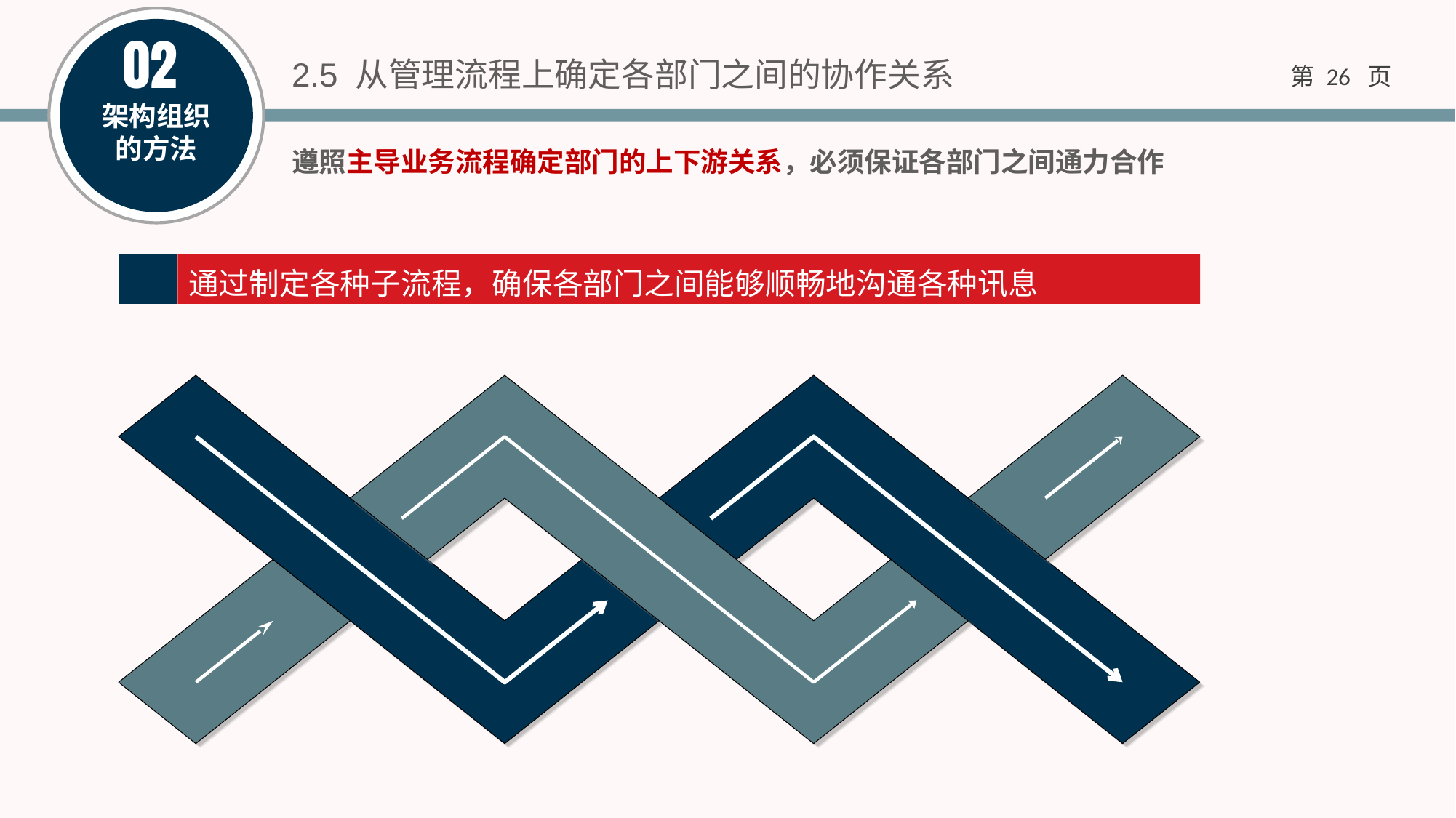

2.5 从管理流程上确定各部门之间的协作关系
遵照主导业务流程确定部门的上下游关系，必须保证各部门之间通力合作

通过制定各种子流程，确保各部门之间能够顺畅地沟通各种讯息